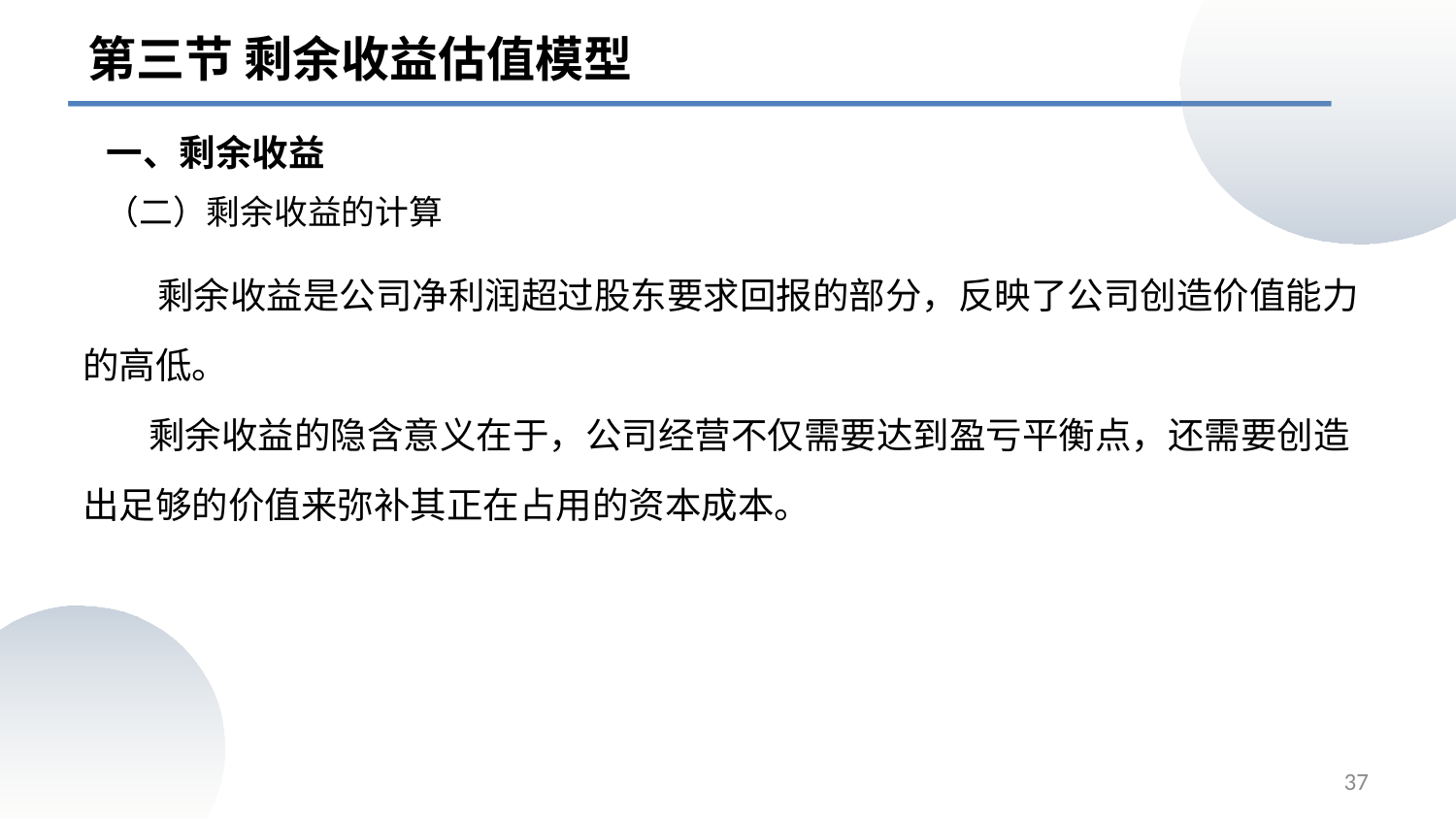

第三节 剩余收益估值模型
一、剩余收益
（二）剩余收益的计算
# 剩余收益是公司净利润超过股东要求回报的部分，反映了公司创造价值能⼒的⾼低。 剩余收益的隐含意义在于，公司经营不仅需要达到盈亏平衡点，还需要创造出足够的价值来弥补其正在占用的资本成本。

37